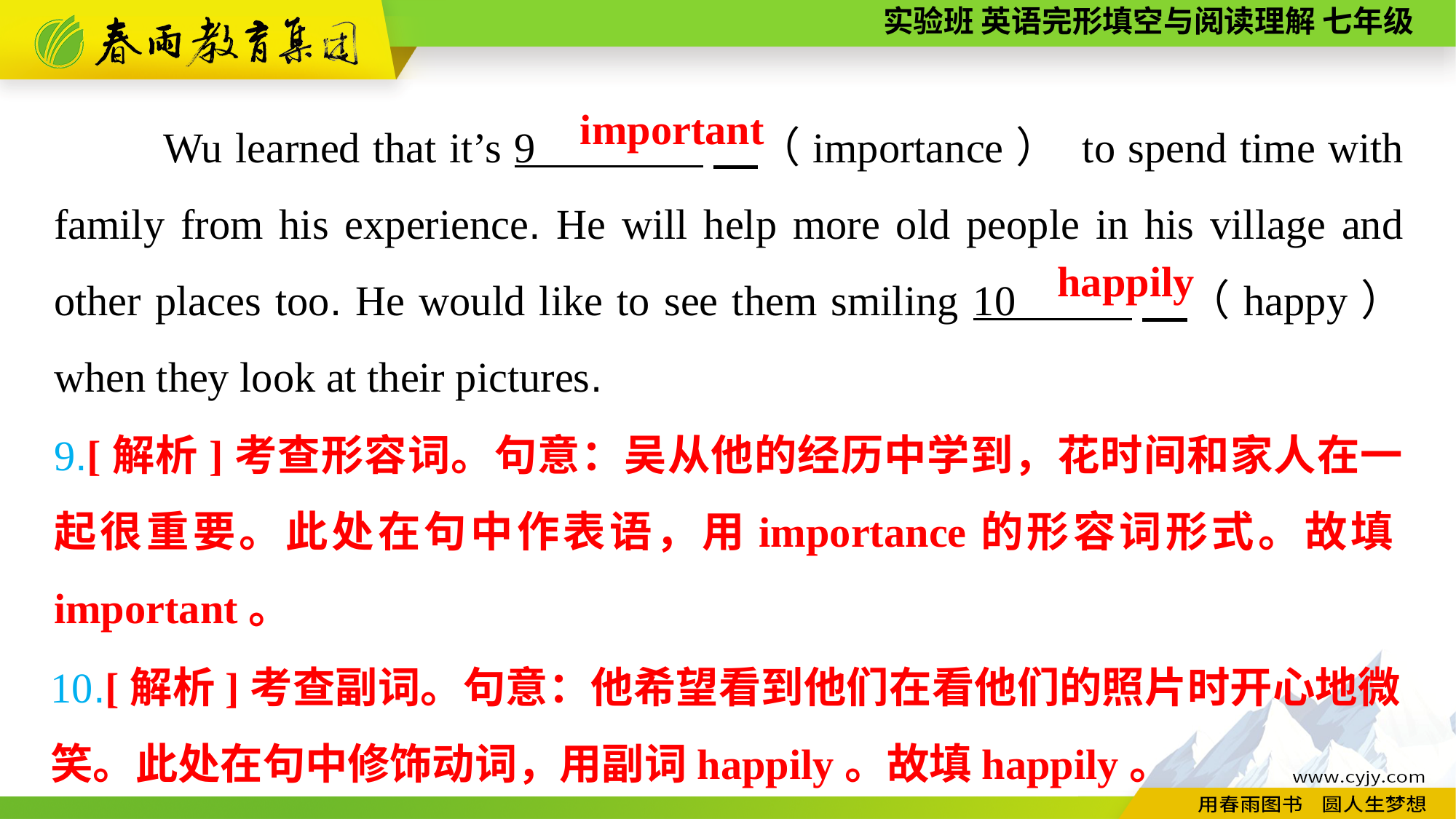

Wu learned that it’s 9             　（importance） to spend time with family from his experience. He will help more old people in his village and other places too. He would like to see them smiling 10        　（happy） when they look at their pictures.
important
 happily
9.[解析]考查形容词。句意：吴从他的经历中学到，花时间和家人在一起很重要。此处在句中作表语，用importance的形容词形式。故填important。
10.[解析]考查副词。句意：他希望看到他们在看他们的照片时开心地微笑。此处在句中修饰动词，用副词happily。故填happily。